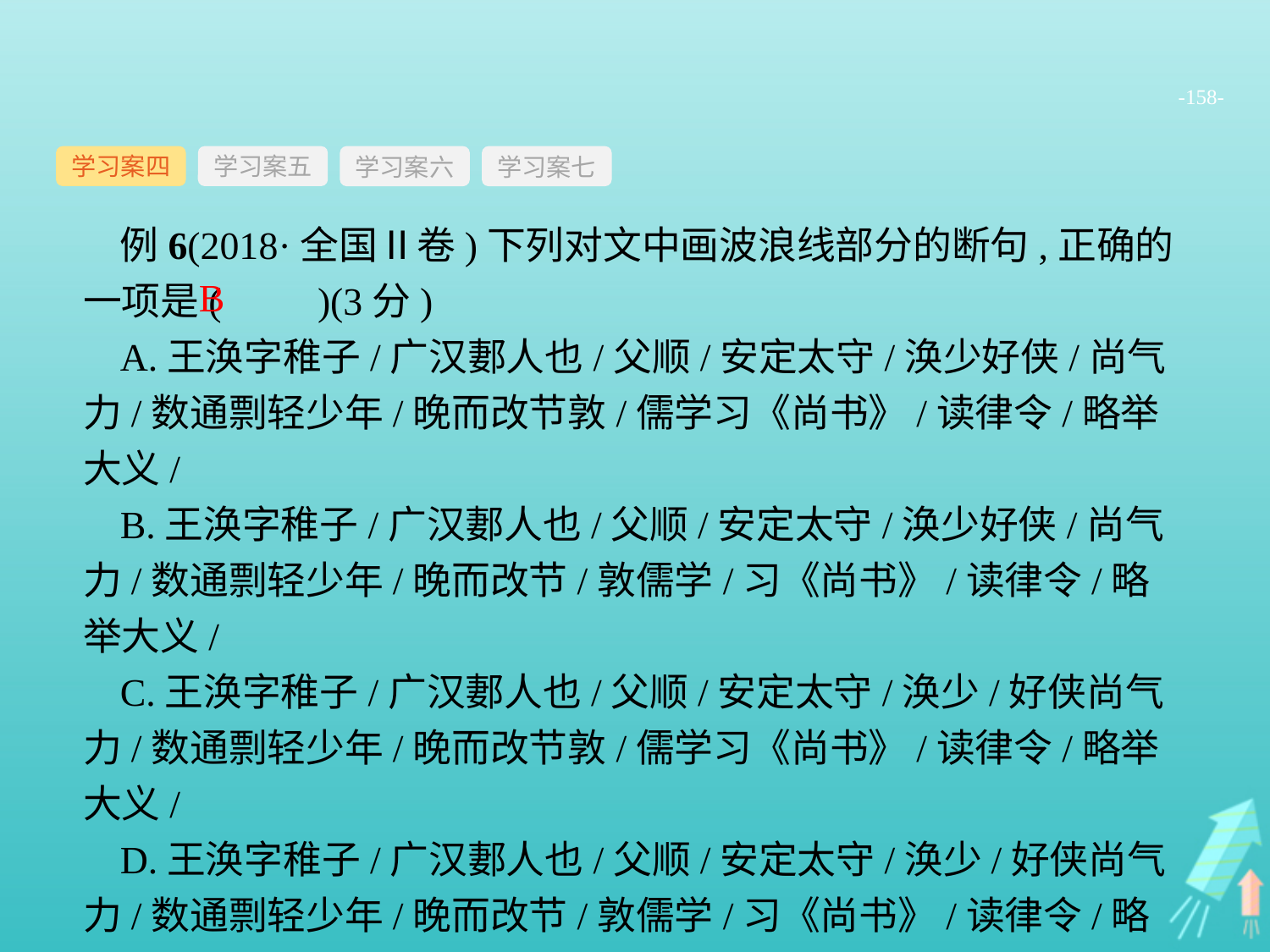

-158-
学习案四
学习案六
学习案七
学习案五
例6(2018·全国Ⅱ卷)下列对文中画波浪线部分的断句,正确的一项是(　　)(3分)
A.王涣字稚子/广汉郪人也/父顺/安定太守/涣少好侠/尚气力/数通剽轻少年/晚而改节敦/儒学习《尚书》/读律令/略举大义/
B.王涣字稚子/广汉郪人也/父顺/安定太守/涣少好侠/尚气力/数通剽轻少年/晚而改节/敦儒学/习《尚书》/读律令/略举大义/
C.王涣字稚子/广汉郪人也/父顺/安定太守/涣少/好侠尚气力/数通剽轻少年/晚而改节敦/儒学习《尚书》/读律令/略举大义/
D.王涣字稚子/广汉郪人也/父顺/安定太守/涣少/好侠尚气力/数通剽轻少年/晚而改节/敦儒学/习《尚书》/读律令/略举大义/
B